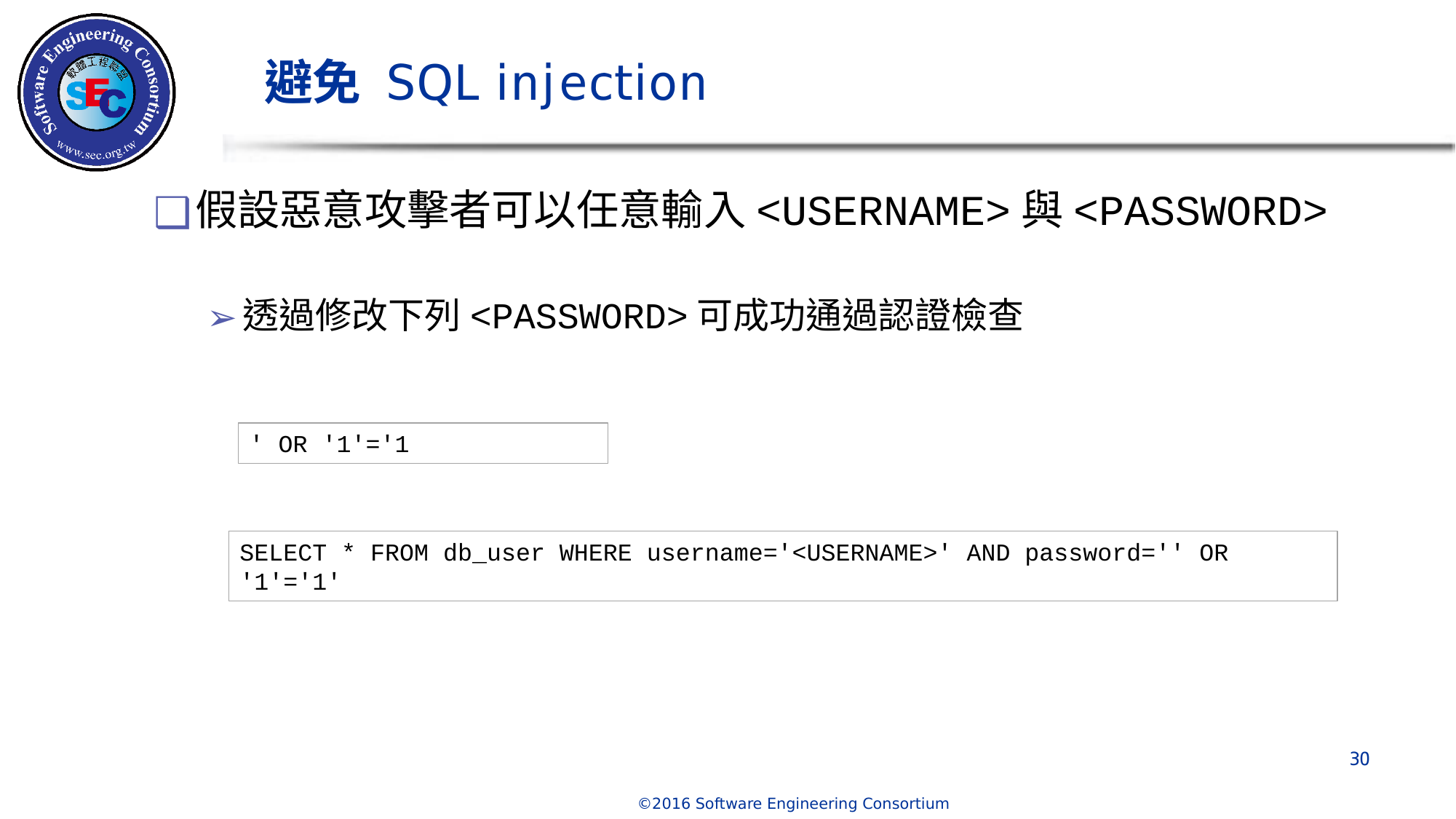

# 避免 SQL injection
假設惡意攻擊者可以任意輸入<USERNAME>與<PASSWORD>

透過修改下列<PASSWORD>可成功通過認證檢查

' OR '1'='1
SELECT * FROM db_user WHERE username='<USERNAME>' AND password='' OR '1'='1'
30